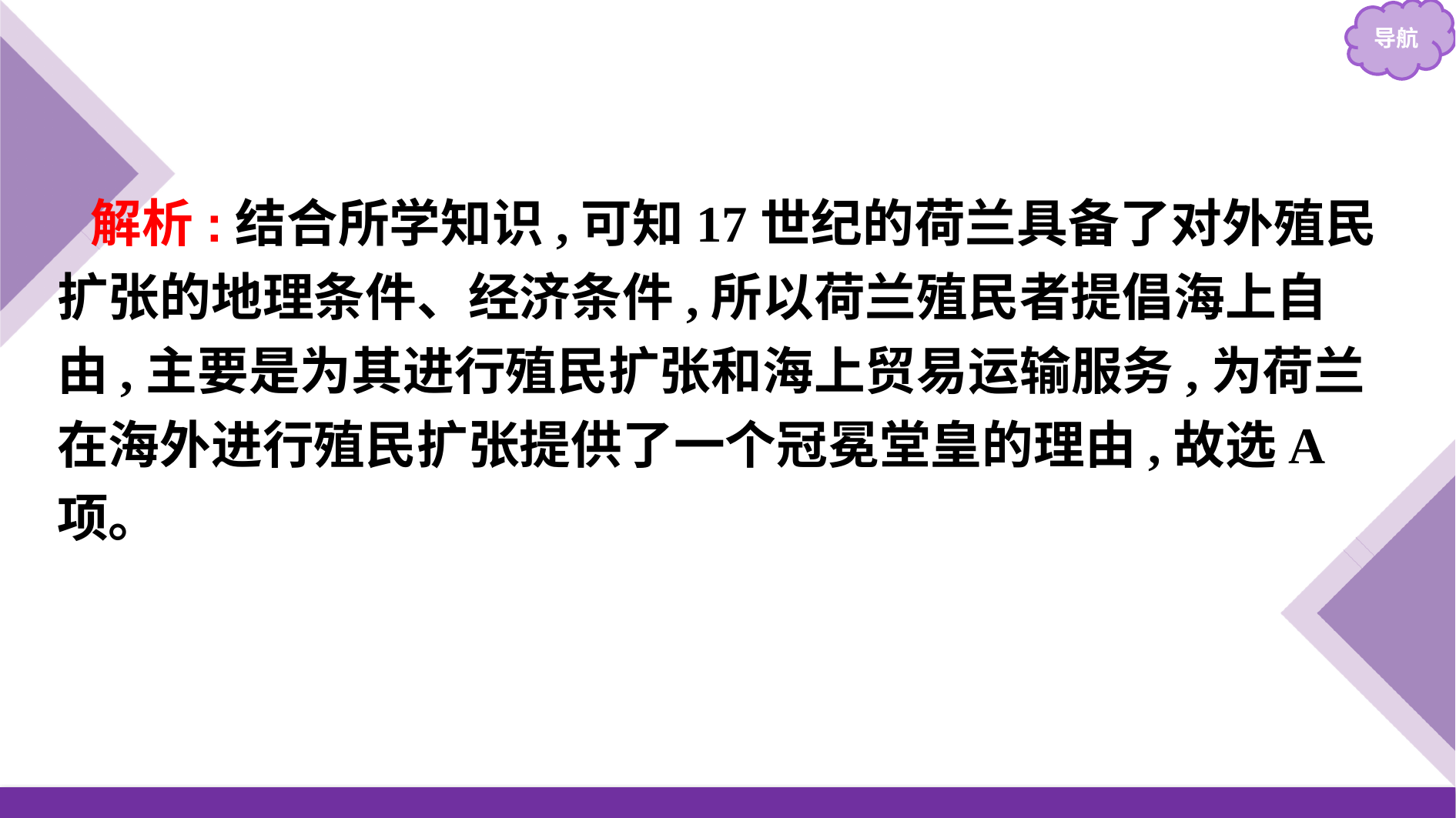

解析:结合所学知识,可知17世纪的荷兰具备了对外殖民扩张的地理条件、经济条件,所以荷兰殖民者提倡海上自由,主要是为其进行殖民扩张和海上贸易运输服务,为荷兰在海外进行殖民扩张提供了一个冠冕堂皇的理由,故选A项。